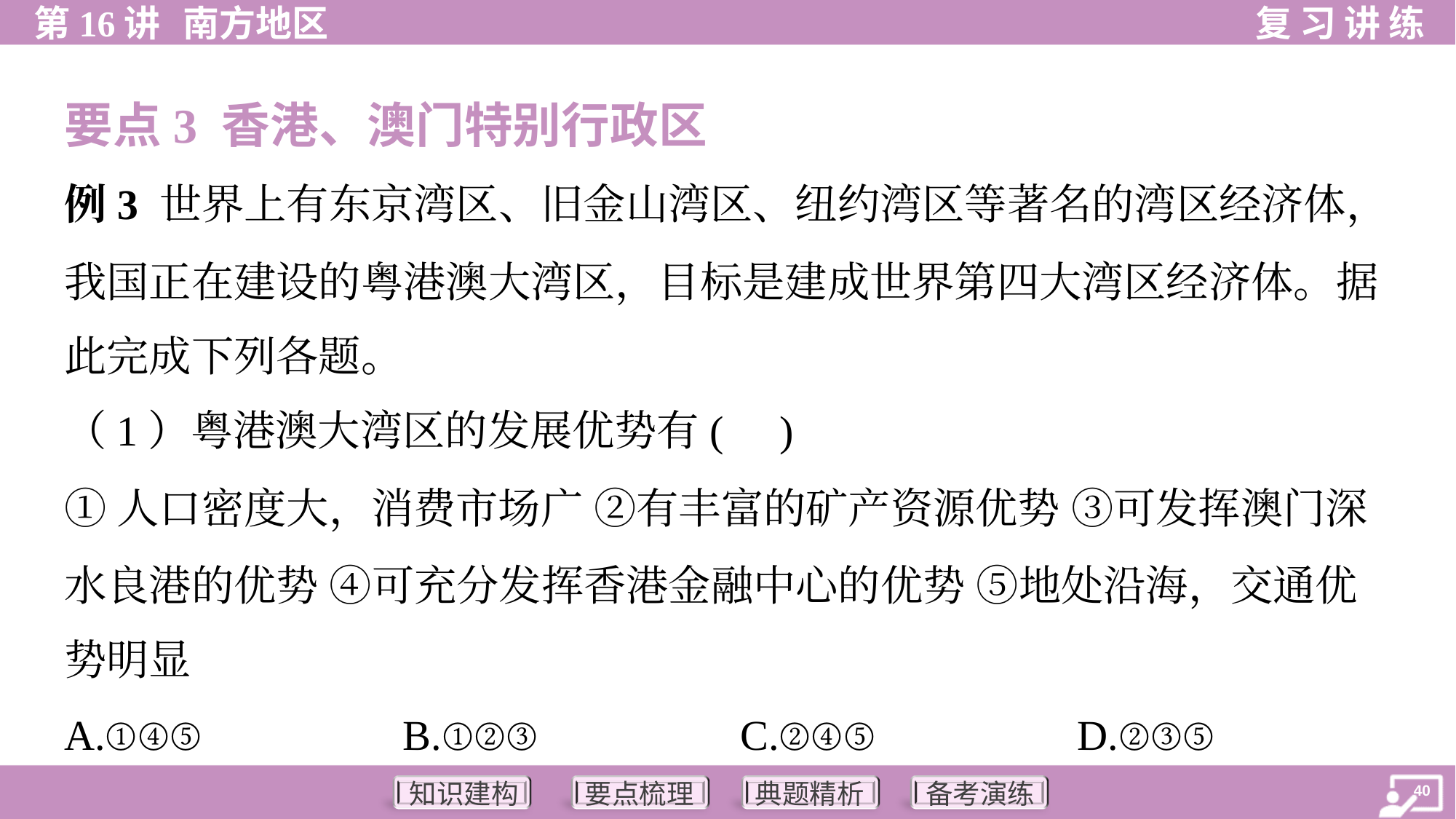

要点3 香港、澳门特别行政区
例3 世界上有东京湾区、旧金山湾区、纽约湾区等著名的湾区经济体，
我国正在建设的粤港澳大湾区，目标是建成世界第四大湾区经济体。据
此完成下列各题。
（1）粤港澳大湾区的发展优势有(     )
①人口密度大，消费市场广 ②有丰富的矿产资源优势 ③可发挥澳门深
水良港的优势 ④可充分发挥香港金融中心的优势 ⑤地处沿海，交通优
势明显
A.①④⑤	B.①②③	C.②④⑤	D.②③⑤